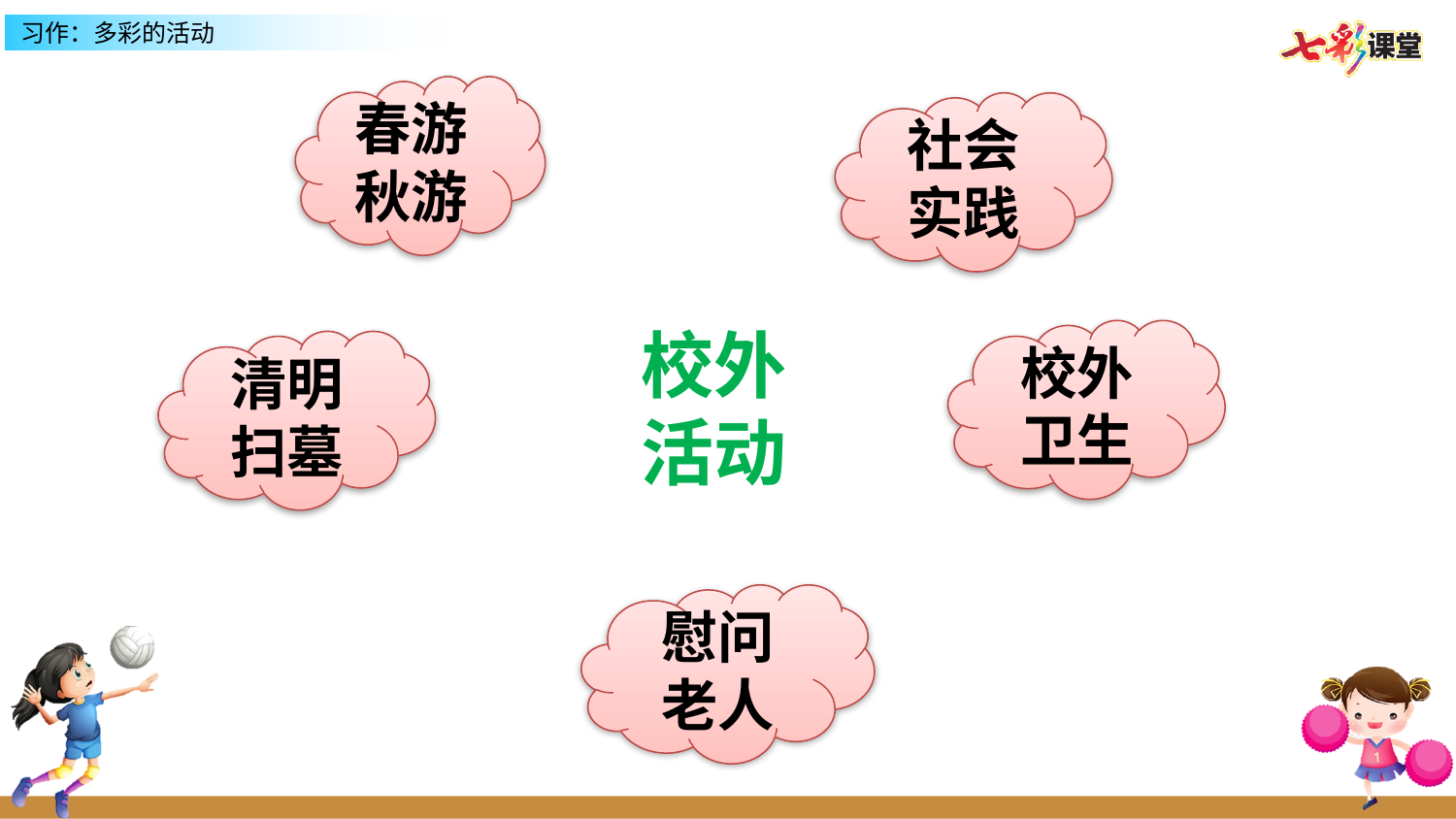

春游
秋游
社会实践
校外
活动
校外卫生
清明扫墓
慰问老人